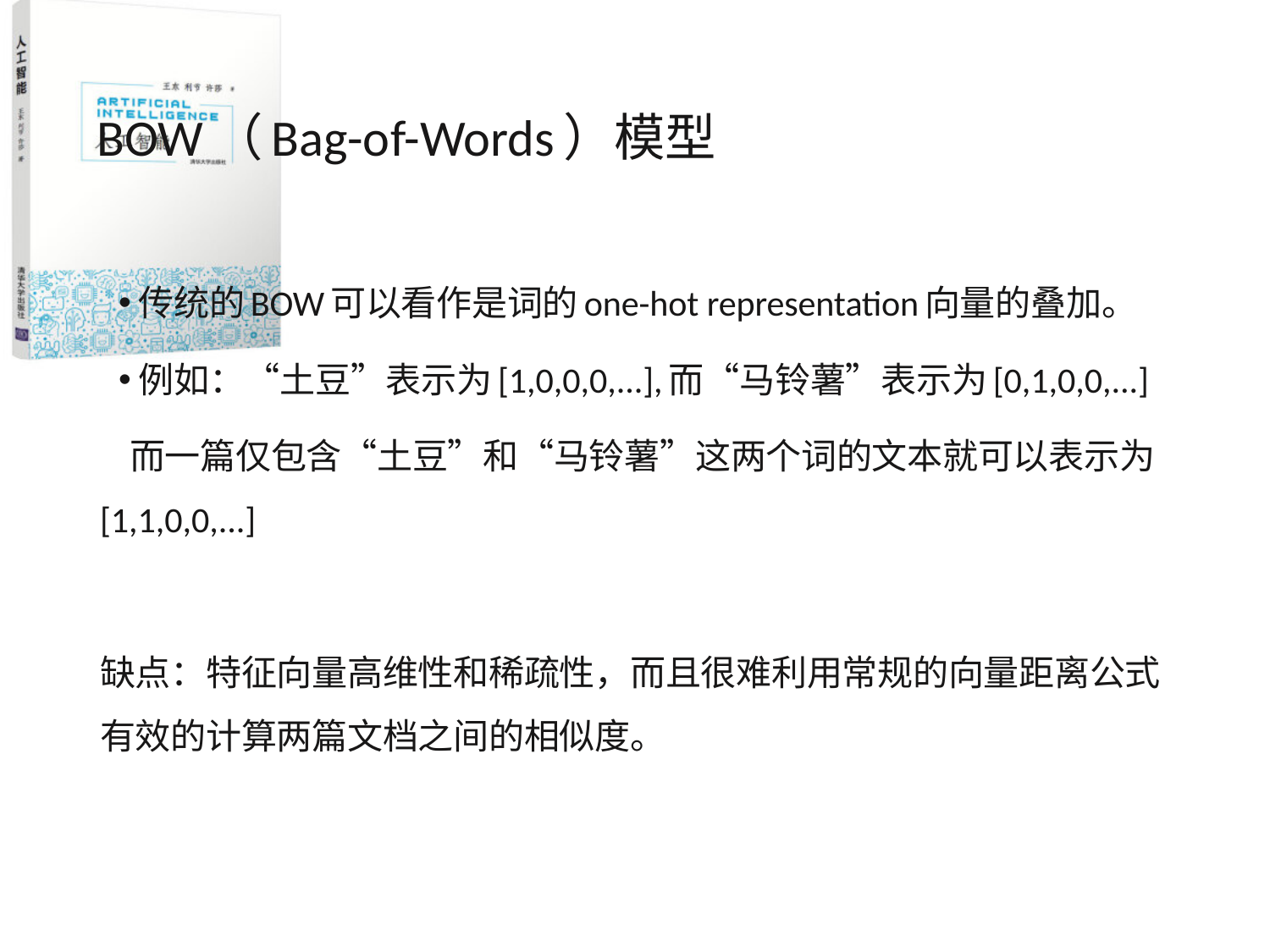

# BOW（Bag-of-Words）模型
传统的BOW可以看作是词的one-hot representation向量的叠加。
例如：“土豆”表示为[1,0,0,0,...],而“马铃薯”表示为[0,1,0,0,...]
   而一篇仅包含“土豆”和“马铃薯”这两个词的文本就可以表示为[1,1,0,0,...]

缺点：特征向量高维性和稀疏性，而且很难利用常规的向量距离公式有效的计算两篇文档之间的相似度。